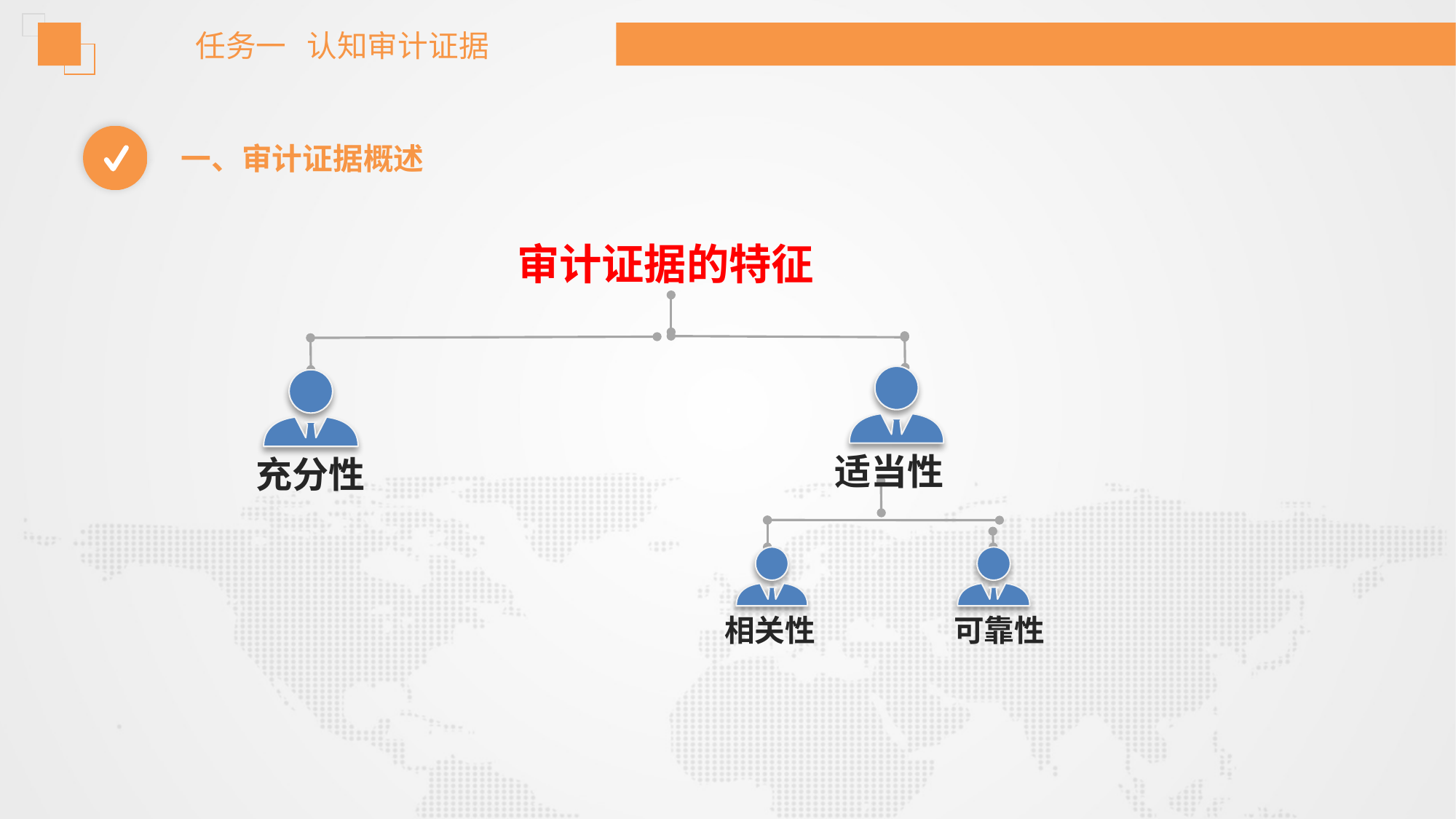

任务一   认知审计证据

一、审计证据概述

审计证据的特征

适当性
充分性

相关性
可靠性